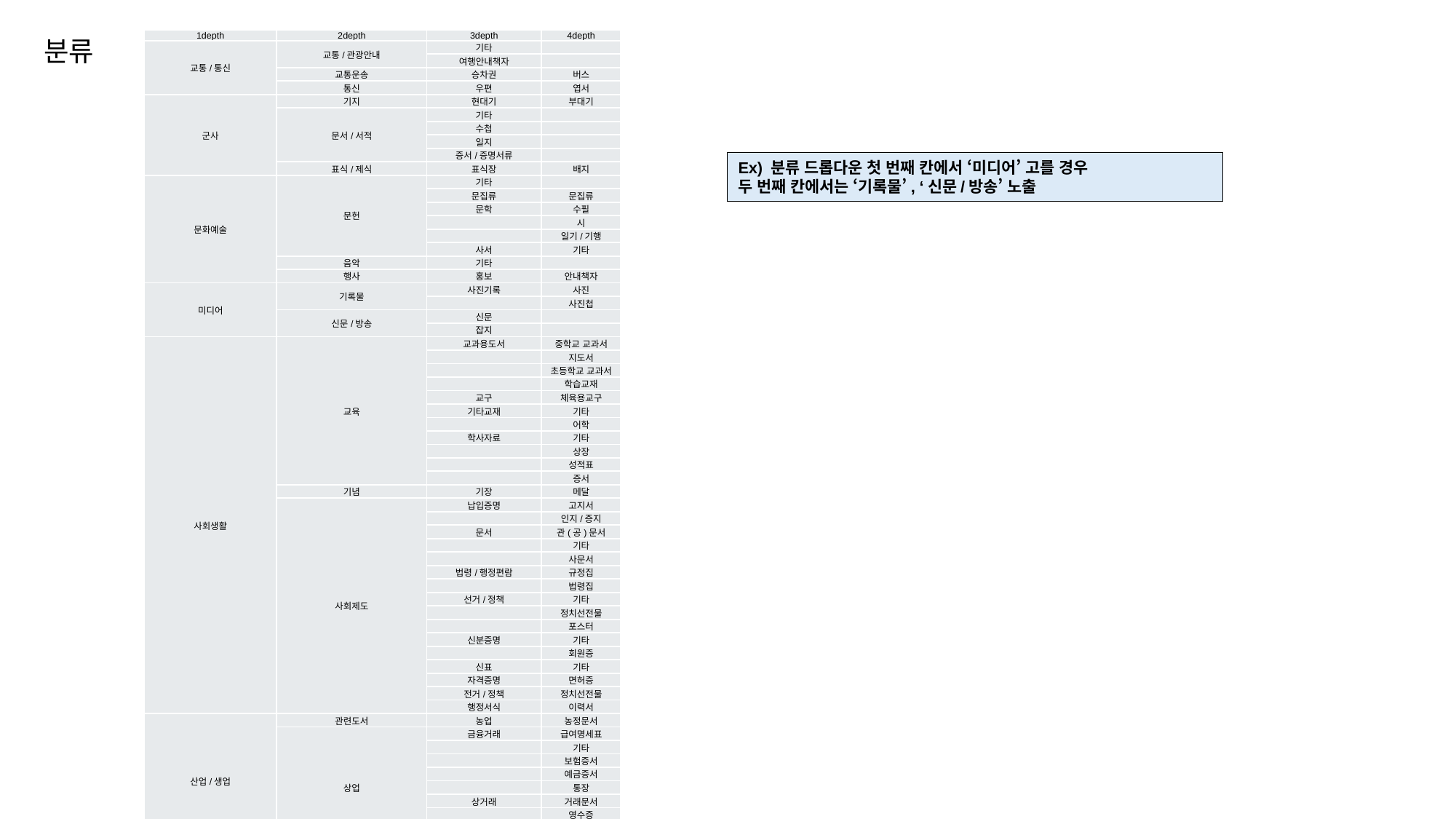

분류
| 1depth | 2depth | 3depth | 4depth |
| --- | --- | --- | --- |
| 교통/통신 | 교통/관광안내 | 기타 |  |
|  |  | 여행안내책자 |  |
|  | 교통운송 | 승차권 | 버스 |
|  | 통신 | 우편 | 엽서 |
| 군사 | 기지 | 현대기 | 부대기 |
|  | 문서/서적 | 기타 |  |
|  |  | 수첩 |  |
|  |  | 일지 |  |
|  |  | 증서/증명서류 |  |
|  | 표식/제식 | 표식장 | 배지 |
| 문화예술 | 문헌 | 기타 |  |
|  |  | 문집류 | 문집류 |
|  |  | 문학 | 수필 |
|  |  |  | 시 |
|  |  |  | 일기/기행 |
|  |  | 사서 | 기타 |
|  | 음악 | 기타 |  |
|  | 행사 | 홍보 | 안내책자 |
| 미디어 | 기록물 | 사진기록 | 사진 |
|  |  |  | 사진첩 |
|  | 신문/방송 | 신문 |  |
|  |  | 잡지 |  |
| 사회생활 | 교육 | 교과용도서 | 중학교 교과서 |
|  |  |  | 지도서 |
|  |  |  | 초등학교 교과서 |
|  |  |  | 학습교재 |
|  |  | 교구 | 체육용교구 |
|  |  | 기타교재 | 기타 |
|  |  |  | 어학 |
|  |  | 학사자료 | 기타 |
|  |  |  | 상장 |
|  |  |  | 성적표 |
|  |  |  | 증서 |
|  | 기념 | 기장 | 메달 |
|  | 사회제도 | 납입증명 | 고지서 |
|  |  |  | 인지/증지 |
|  |  | 문서 | 관(공)문서 |
|  |  |  | 기타 |
|  |  |  | 사문서 |
|  |  | 법령/행정편람 | 규정집 |
|  |  |  | 법령집 |
|  |  | 선거/정책 | 기타 |
|  |  |  | 정치선전물 |
|  |  |  | 포스터 |
|  |  | 신분증명 | 기타 |
|  |  |  | 회원증 |
|  |  | 신표 | 기타 |
|  |  | 자격증명 | 면허증 |
|  |  | 전거/정책 | 정치선전물 |
|  |  | 행정서식 | 이력서 |
| 산업/생업 | 관련도서 | 농업 | 농정문서 |
|  | 상업 | 금융거래 | 급여명세표 |
|  |  |  | 기타 |
|  |  |  | 보험증서 |
|  |  |  | 예금증서 |
|  |  |  | 통장 |
|  |  | 상거래 | 거래문서 |
|  |  |  | 영수증 |
|  |  | 화폐 | 어음 |
|  |  |  | 지폐 |
| 식 | 음식기 | 저장운반 | 기타 |
| 의 | 장신구 | 의복장식 | 배지 |
| 정치행정 | 행정 | 문서 |  |
| 종교신앙 | 기타 |  |  |
| 주 | 생활용품/가전 | 가구 | 함 |
|  |  | 신변잡구 | 끽연구 |
Ex) 분류 드롭다운 첫 번째 칸에서 ‘미디어’ 고를 경우
두 번째 칸에서는 ‘기록물’, ‘신문/방송’ 노출